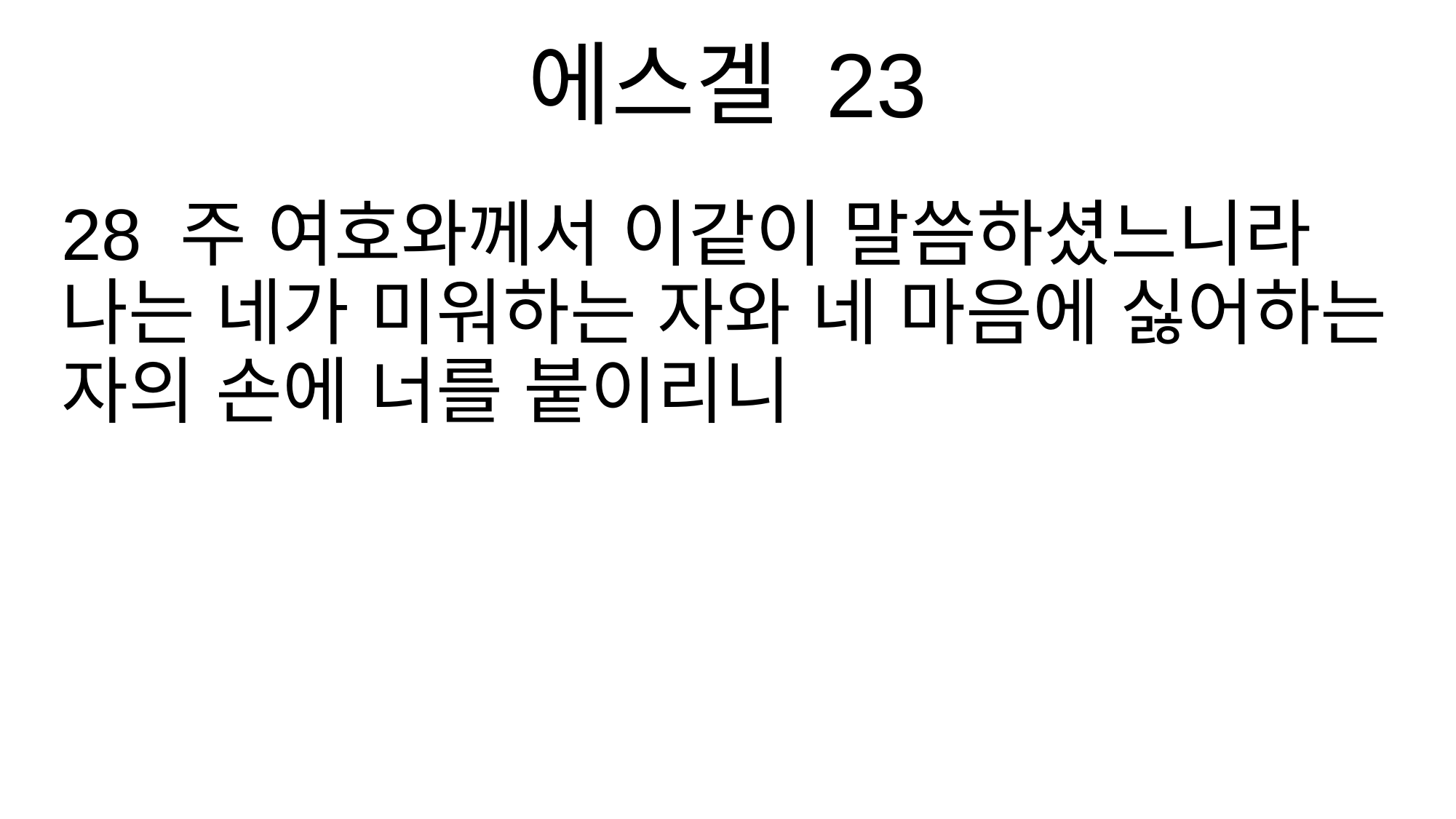

에스겔 23
28 주 여호와께서 이같이 말씀하셨느니라 나는 네가 미워하는 자와 네 마음에 싫어하는 자의 손에 너를 붙이리니